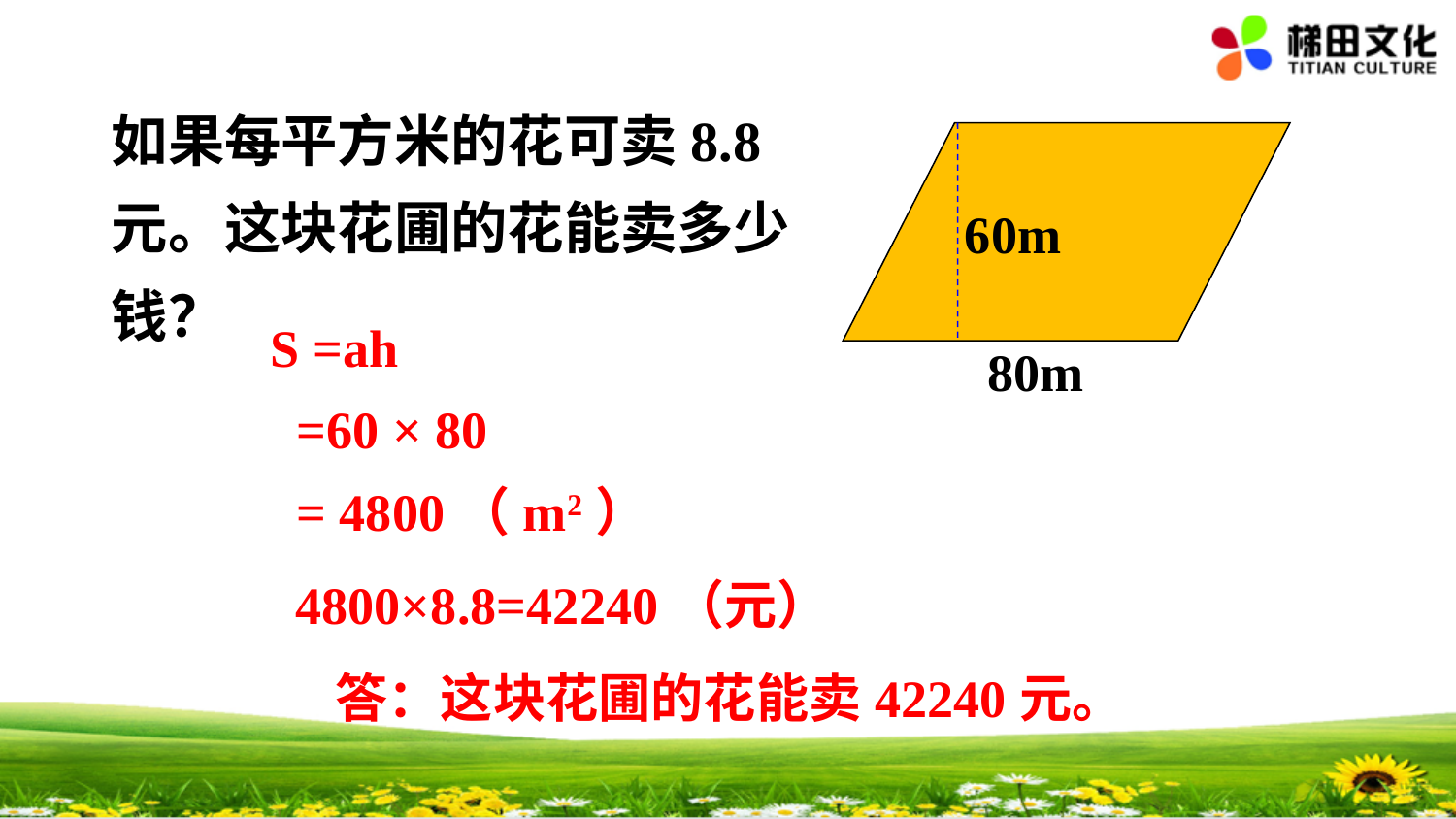

如果每平方米的花可卖8.8元。这块花圃的花能卖多少钱？

60m
80m
S =ah
  =60 × 80
  = 4800（m2）
4800×8.8=42240（元）
答：这块花圃的花能卖42240元。